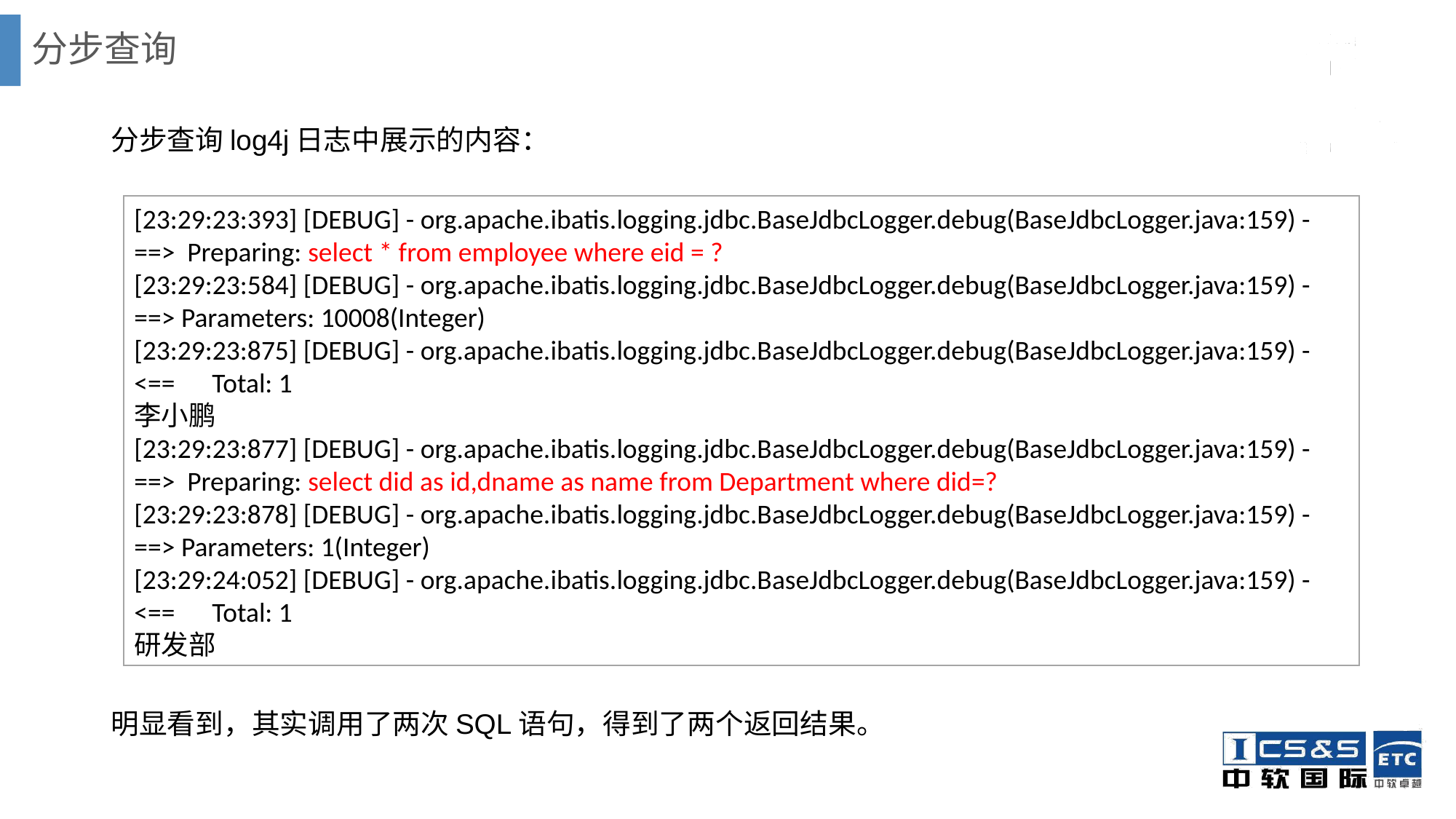

# 分步查询
分步查询log4j日志中展示的内容：

明显看到，其实调用了两次SQL语句，得到了两个返回结果。

[23:29:23:393] [DEBUG] - org.apache.ibatis.logging.jdbc.BaseJdbcLogger.debug(BaseJdbcLogger.java:159) - ==>  Preparing: select * from employee where eid = ?
[23:29:23:584] [DEBUG] - org.apache.ibatis.logging.jdbc.BaseJdbcLogger.debug(BaseJdbcLogger.java:159) - ==> Parameters: 10008(Integer)
[23:29:23:875] [DEBUG] - org.apache.ibatis.logging.jdbc.BaseJdbcLogger.debug(BaseJdbcLogger.java:159) - <==      Total: 1
李小鹏
[23:29:23:877] [DEBUG] - org.apache.ibatis.logging.jdbc.BaseJdbcLogger.debug(BaseJdbcLogger.java:159) - ==>  Preparing: select did as id,dname as name from Department where did=?
[23:29:23:878] [DEBUG] - org.apache.ibatis.logging.jdbc.BaseJdbcLogger.debug(BaseJdbcLogger.java:159) - ==> Parameters: 1(Integer)
[23:29:24:052] [DEBUG] - org.apache.ibatis.logging.jdbc.BaseJdbcLogger.debug(BaseJdbcLogger.java:159) - <==      Total: 1
研发部